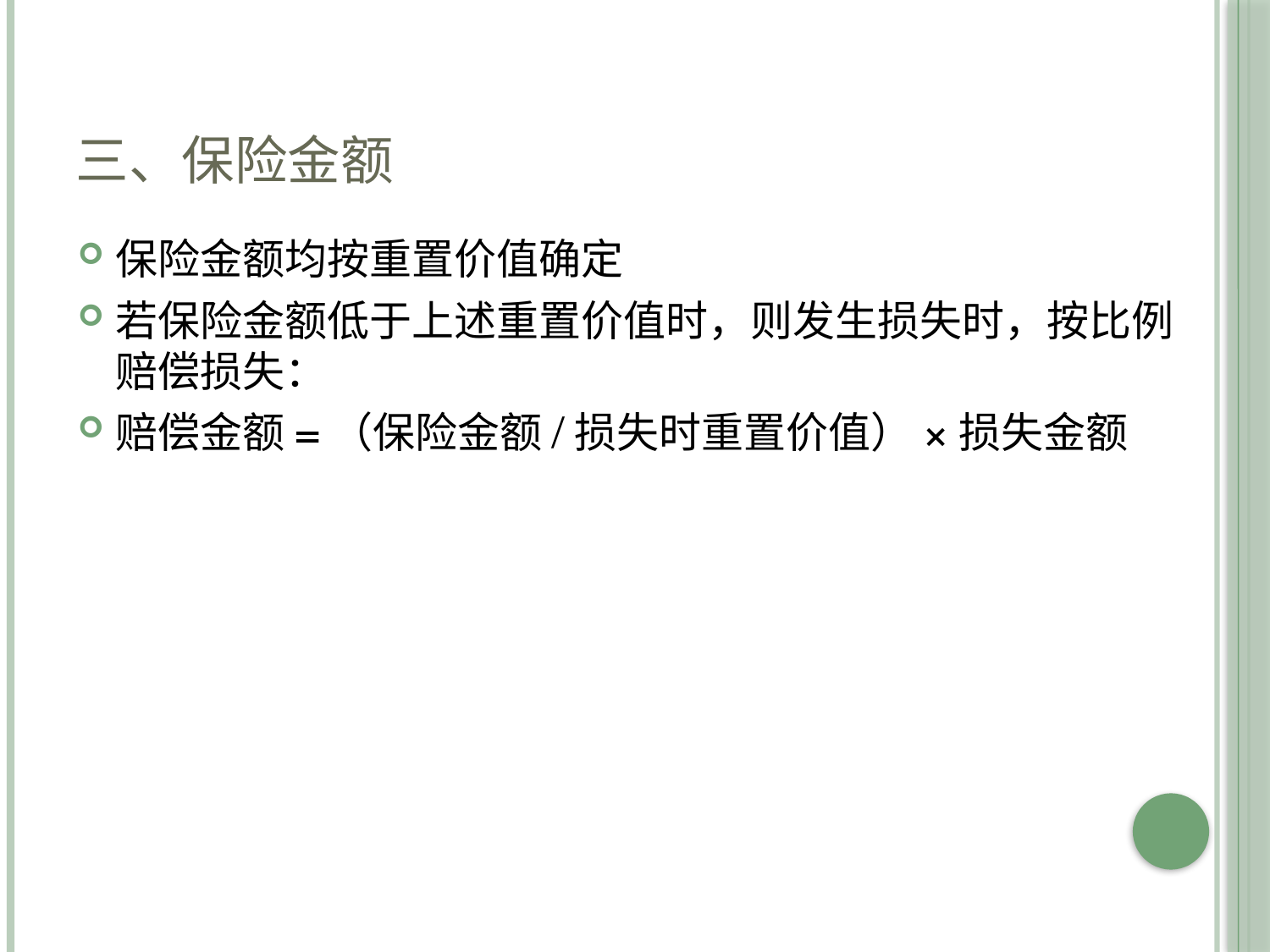

# 三、保险金额
保险金额均按重置价值确定
若保险金额低于上述重置价值时，则发生损失时，按比例赔偿损失：
赔偿金额=（保险金额/损失时重置价值）×损失金额